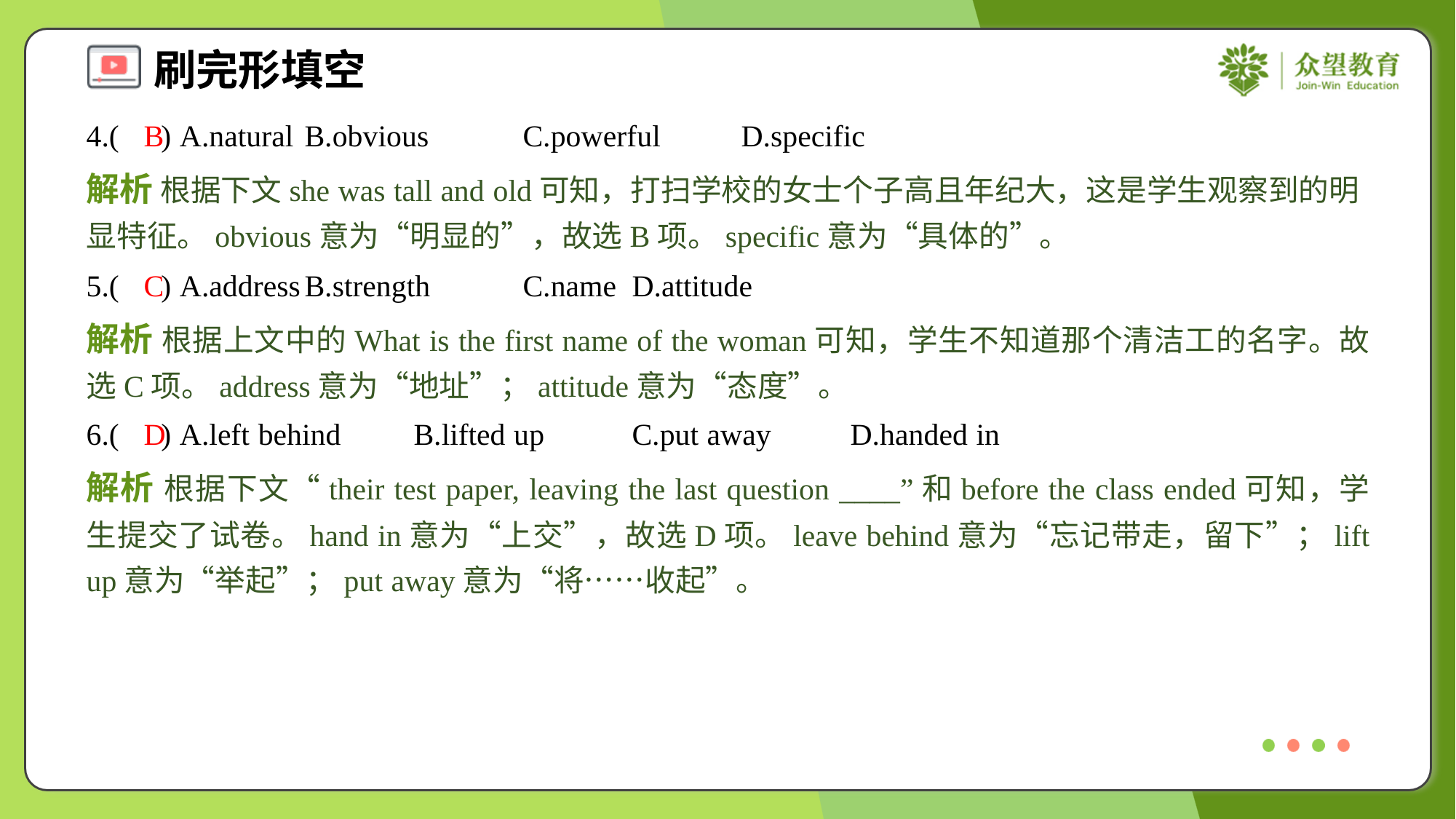

4.(     ) A.natural	B.obvious	C.powerful	D.specific
B
解析 根据下文she was tall and old可知，打扫学校的女士个子高且年纪大，这是学生观察到的明显特征。obvious意为“明显的”，故选B项。specific意为“具体的”。
5.(     ) A.address	B.strength	C.name	D.attitude
C
解析 根据上文中的What is the first name of the woman可知，学生不知道那个清洁工的名字。故选C项。address意为“地址”；attitude意为“态度”。
6.(     ) A.left behind	B.lifted up	C.put away	D.handed in
D
解析 根据下文“their test paper, leaving the last question ____”和before the class ended可知，学生提交了试卷。hand in意为“上交”，故选D项。leave behind意为“忘记带走，留下”；lift up意为“举起”；put away意为“将……收起”。